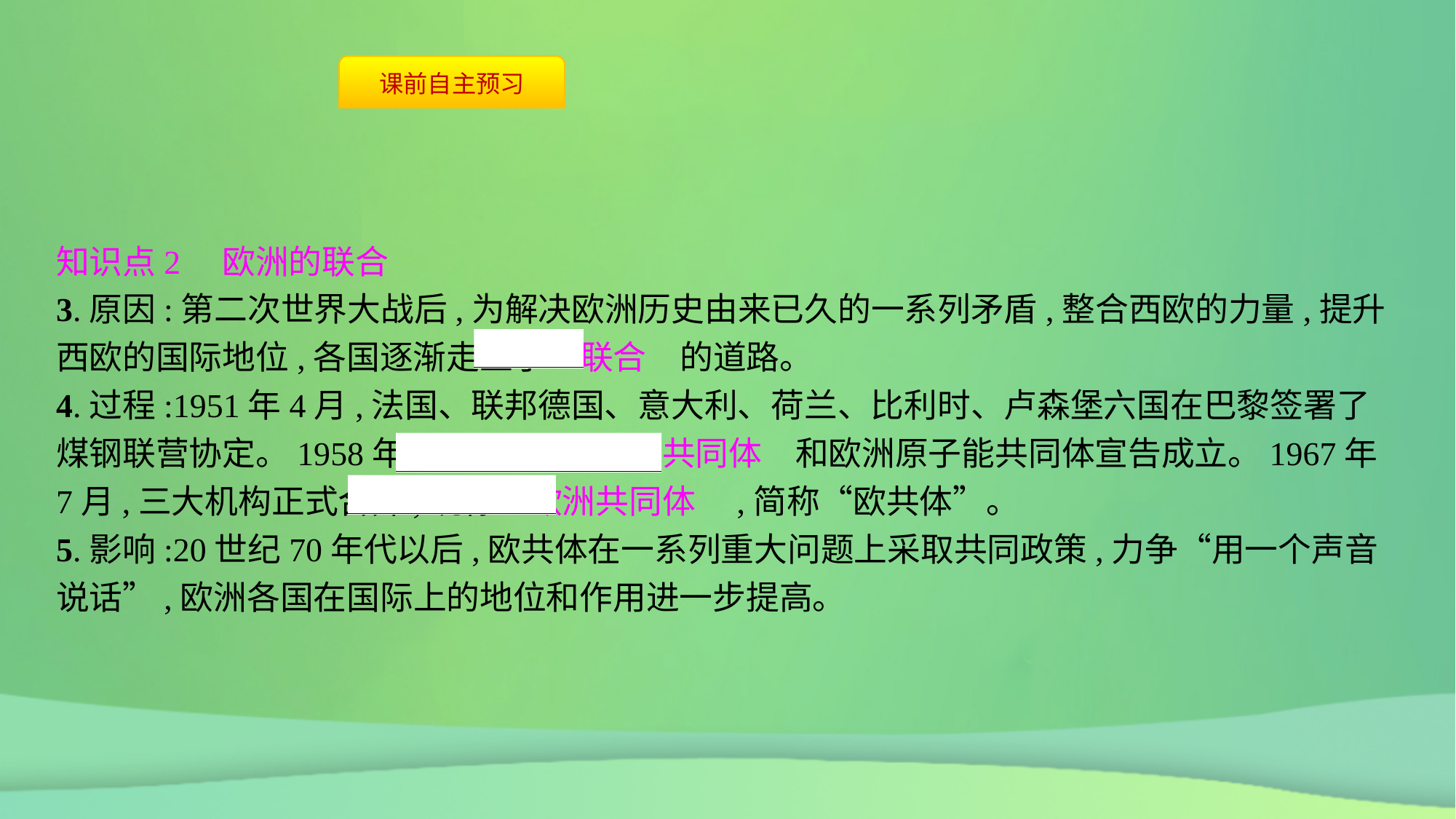

知识点2　欧洲的联合
3.原因:第二次世界大战后,为解决欧洲历史由来已久的一系列矛盾,整合西欧的力量,提升西欧的国际地位,各国逐渐走上了　联合　的道路。
4.过程:1951年4月,法国、联邦德国、意大利、荷兰、比利时、卢森堡六国在巴黎签署了煤钢联营协定。1958年1月,　欧洲经济共同体　和欧洲原子能共同体宣告成立。1967年7月,三大机构正式合并,统称　欧洲共同体　,简称“欧共体”。
5.影响:20世纪70年代以后,欧共体在一系列重大问题上采取共同政策,力争“用一个声音说话”,欧洲各国在国际上的地位和作用进一步提高。